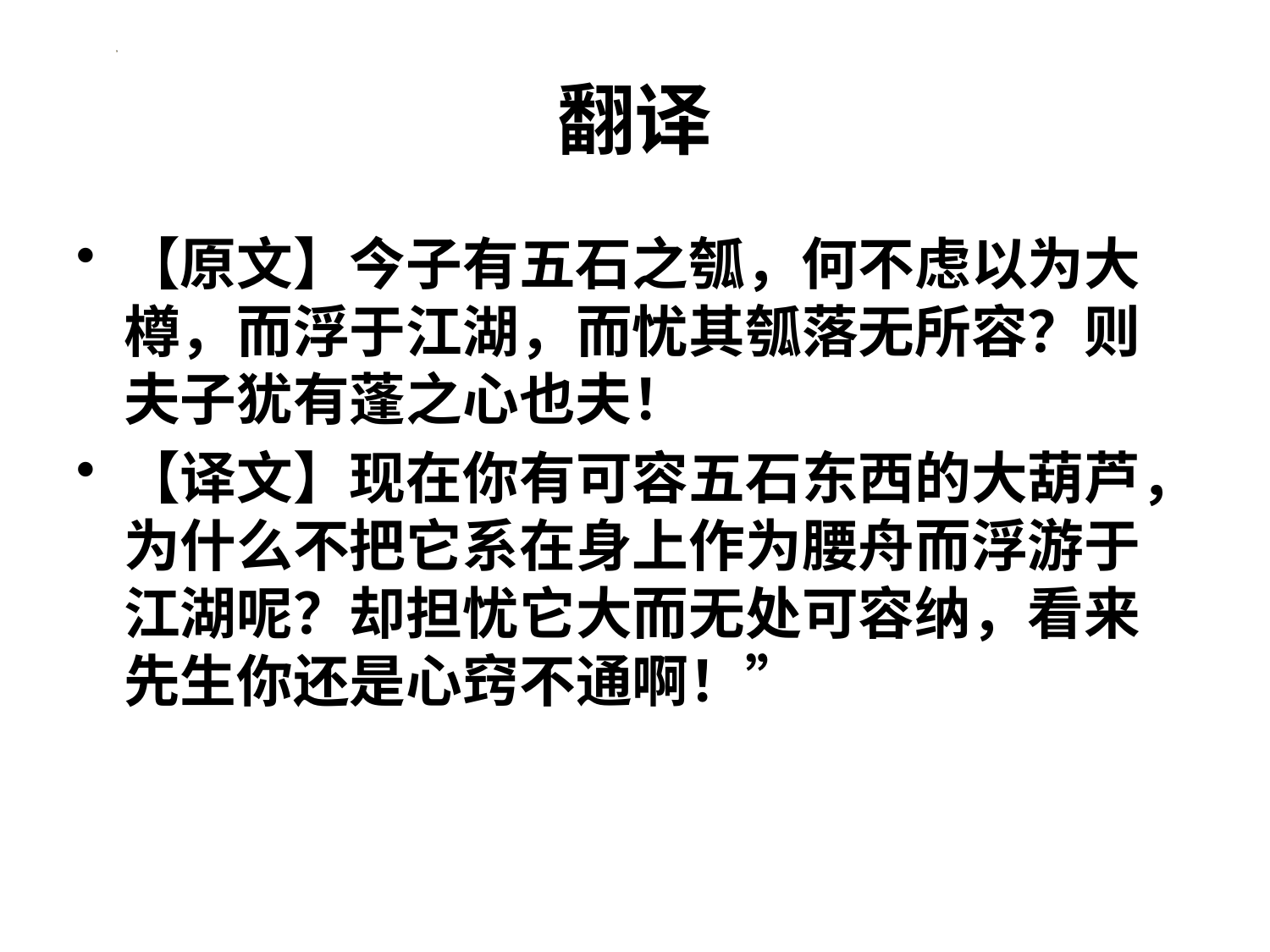

# 翻译
【原文】今子有五石之瓠，何不虑以为大樽，而浮于江湖，而忧其瓠落无所容？则夫子犹有蓬之心也夫！
【译文】现在你有可容五石东西的大葫芦，为什么不把它系在身上作为腰舟而浮游于江湖呢？却担忧它大而无处可容纳，看来先生你还是心窍不通啊！”